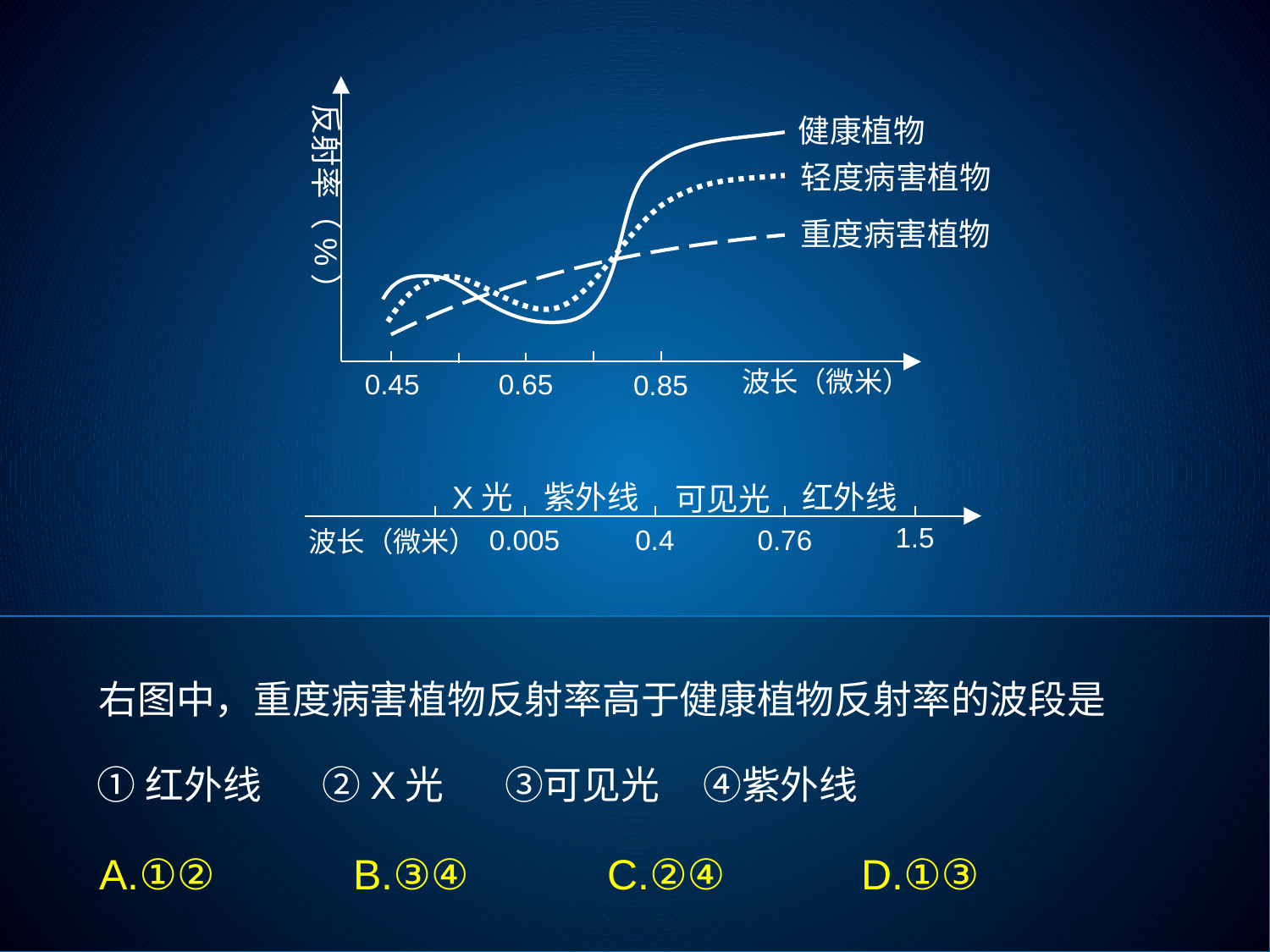

反射率（%）
健康植物

轻度病害植物

重度病害植物

波长（微米）
0.45
0.65
0.85
X光
紫外线
红外线
可见光
1.5
0.005
0.4
0.76
波长（微米）

右图中，重度病害植物反射率高于健康植物反射率的波段是
①红外线       ②X光       ③可见光     ④紫外线
A.①②		B.③④		C.②④		D.①③